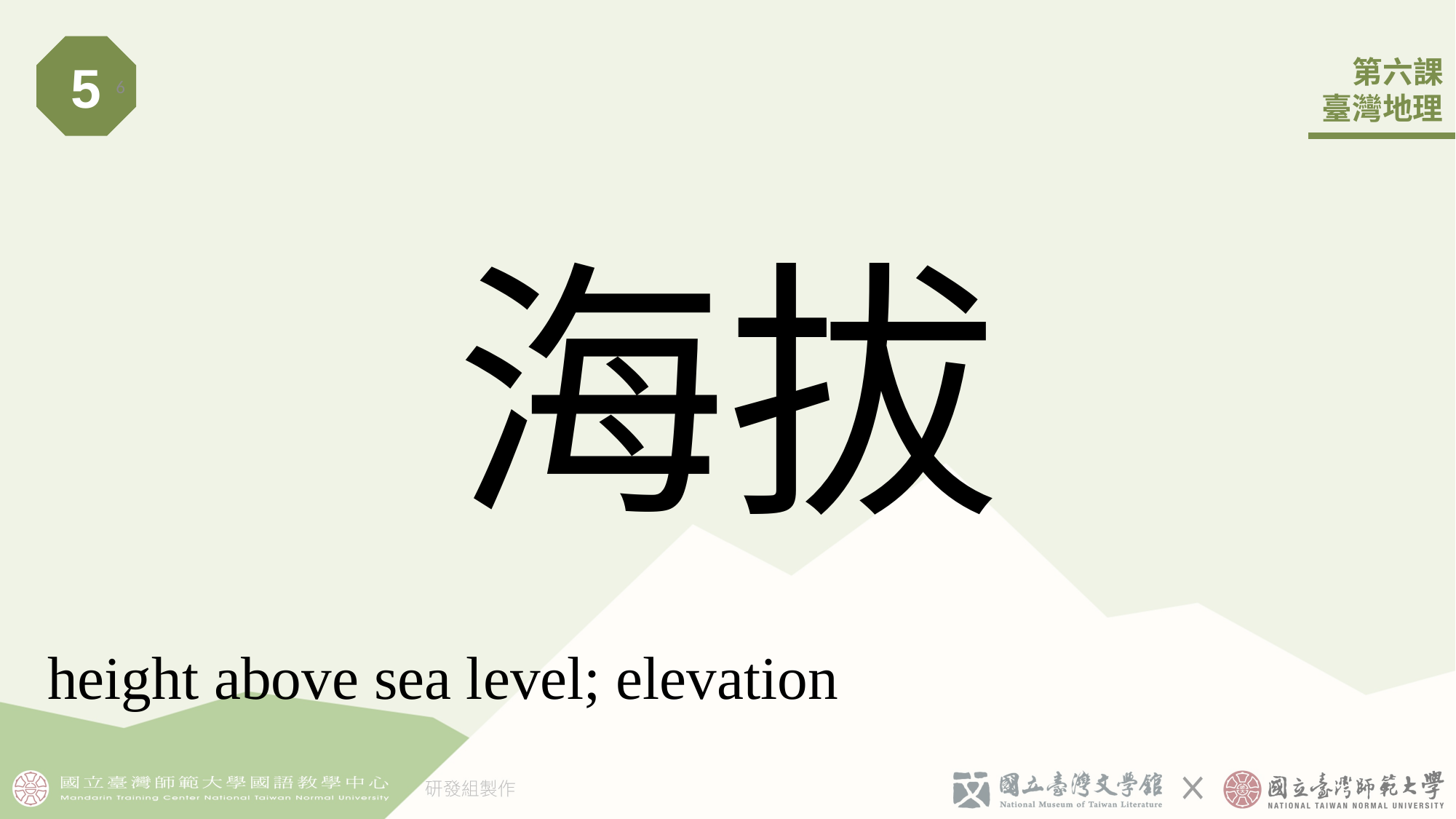

5
6
# 海拔
height above sea level; elevation